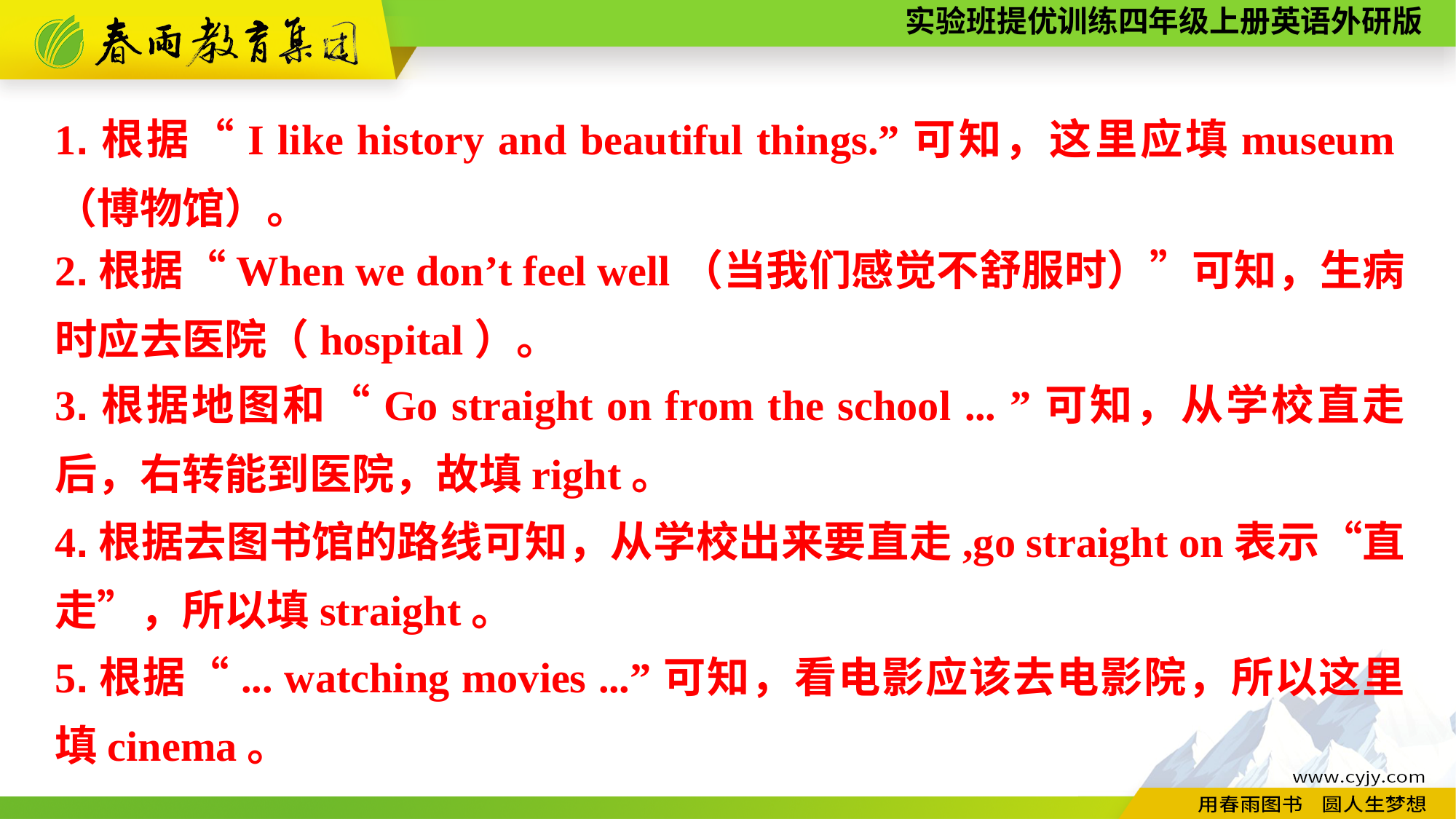

1.根据“I like history and beautiful things.”可知，这里应填museum（博物馆）。
2.根据“When we don’t feel well（当我们感觉不舒服时）”可知，生病时应去医院（hospital）。
3.根据地图和“Go straight on from the school ... ”可知，从学校直走后，右转能到医院，故填right。
4.根据去图书馆的路线可知，从学校出来要直走,go straight on表示“直走”，所以填straight。
5.根据“... watching movies ...”可知，看电影应该去电影院，所以这里填cinema。